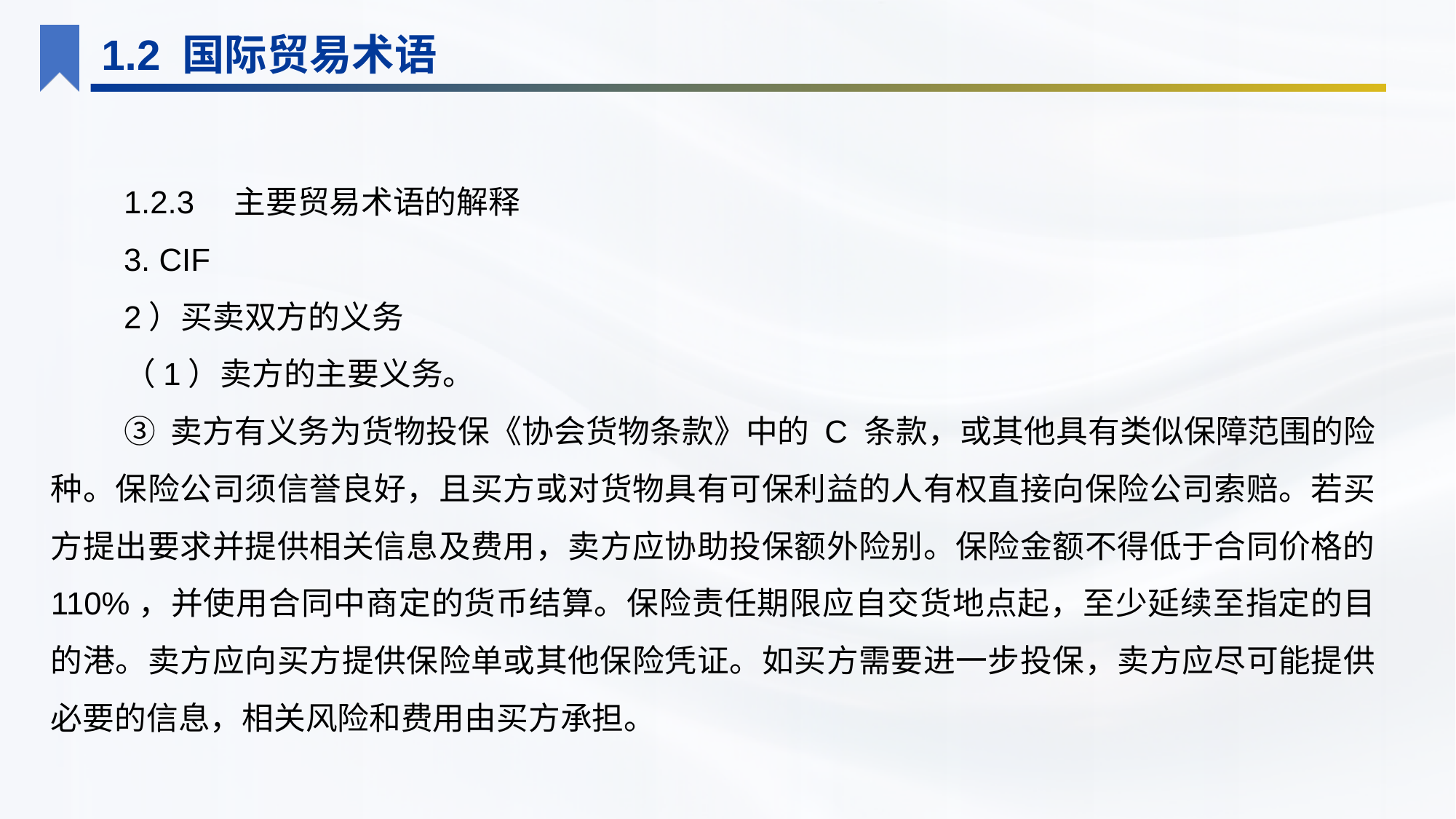

1.2 国际贸易术语
1.2.3　主要贸易术语的解释
3. CIF
2）买卖双方的义务
（1）卖方的主要义务。
③ 卖方有义务为货物投保《协会货物条款》中的 C 条款，或其他具有类似保障范围的险种。保险公司须信誉良好，且买方或对货物具有可保利益的人有权直接向保险公司索赔。若买方提出要求并提供相关信息及费用，卖方应协助投保额外险别。保险金额不得低于合同价格的 110%，并使用合同中商定的货币结算。保险责任期限应自交货地点起，至少延续至指定的目的港。卖方应向买方提供保险单或其他保险凭证。如买方需要进一步投保，卖方应尽可能提供必要的信息，相关风险和费用由买方承担。